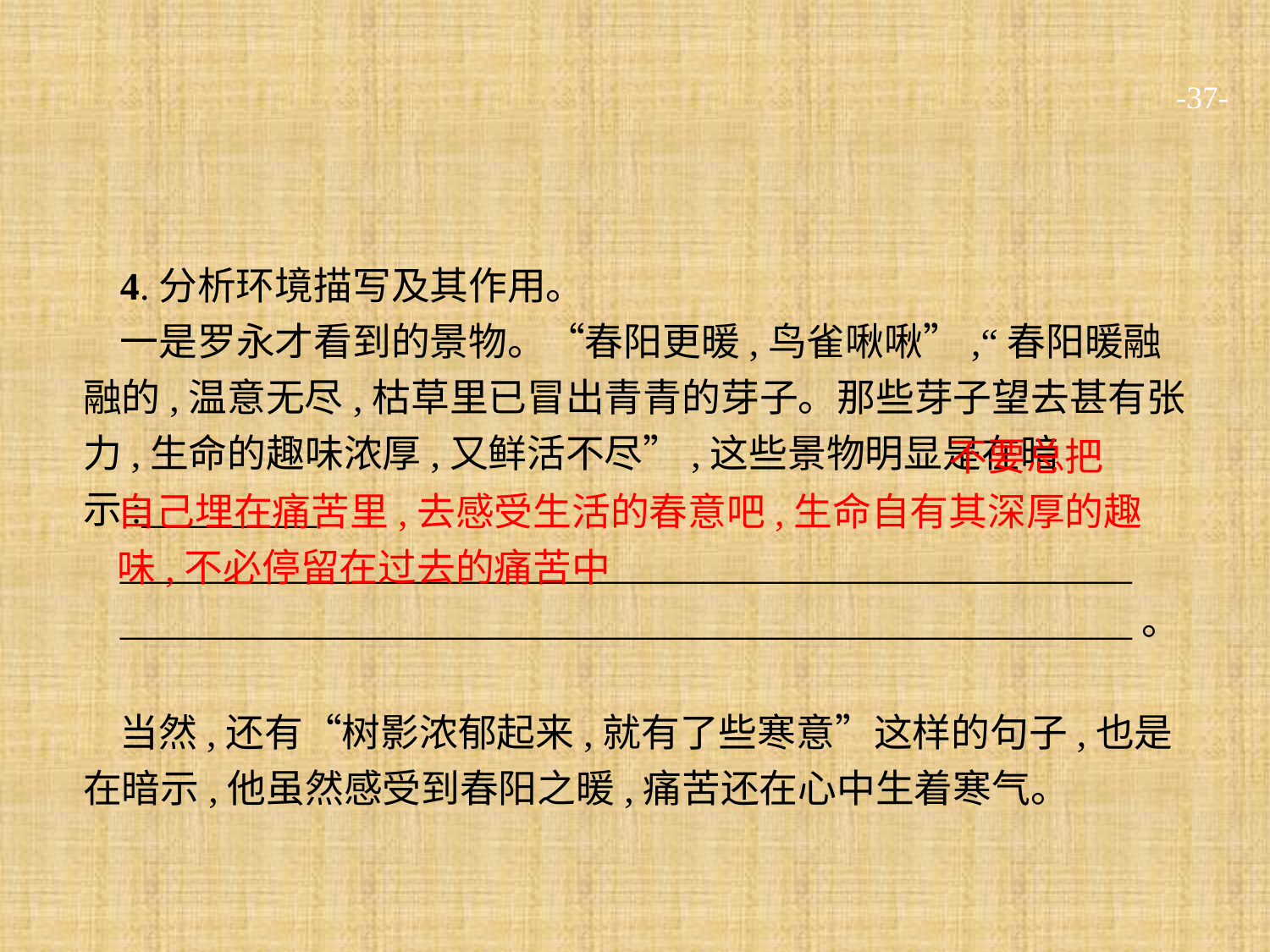

-37-
4.分析环境描写及其作用。
一是罗永才看到的景物。“春阳更暖,鸟雀啾啾”,“春阳暖融融的,温意无尽,枯草里已冒出青青的芽子。那些芽子望去甚有张力,生命的趣味浓厚,又鲜活不尽”,这些景物明显是在暗示:_________
____________________________________________________
____________________________________________________。
当然,还有“树影浓郁起来,就有了些寒意”这样的句子,也是在暗示,他虽然感受到春阳之暖,痛苦还在心中生着寒气。
不要总把
自己埋在痛苦里,去感受生活的春意吧,生命自有其深厚的趣味,不必停留在过去的痛苦中